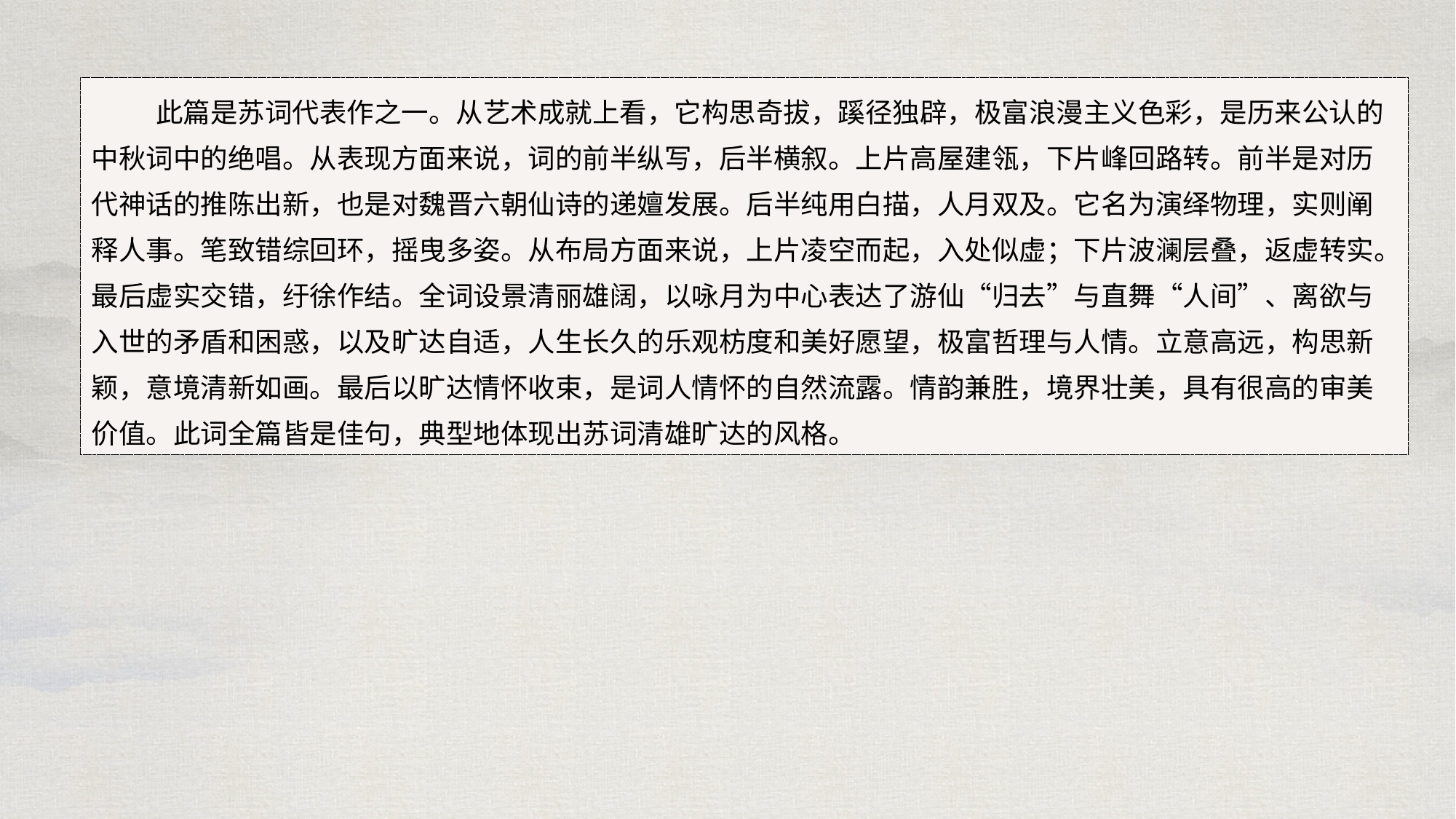

此篇是苏词代表作之一。从艺术成就上看，它构思奇拔，蹊径独辟，极富浪漫主义色彩，是历来公认的中秋词中的绝唱。从表现方面来说，词的前半纵写，后半横叙。上片高屋建瓴，下片峰回路转。前半是对历代神话的推陈出新，也是对魏晋六朝仙诗的递嬗发展。后半纯用白描，人月双及。它名为演绎物理，实则阐释人事。笔致错综回环，摇曳多姿。从布局方面来说，上片凌空而起，入处似虚；下片波澜层叠，返虚转实。最后虚实交错，纡徐作结。全词设景清丽雄阔，以咏月为中心表达了游仙“归去”与直舞“人间”、离欲与入世的矛盾和困惑，以及旷达自适，人生长久的乐观枋度和美好愿望，极富哲理与人情。立意高远，构思新颖，意境清新如画。最后以旷达情怀收束，是词人情怀的自然流露。情韵兼胜，境界壮美，具有很高的审美价值。此词全篇皆是佳句，典型地体现出苏词清雄旷达的风格。